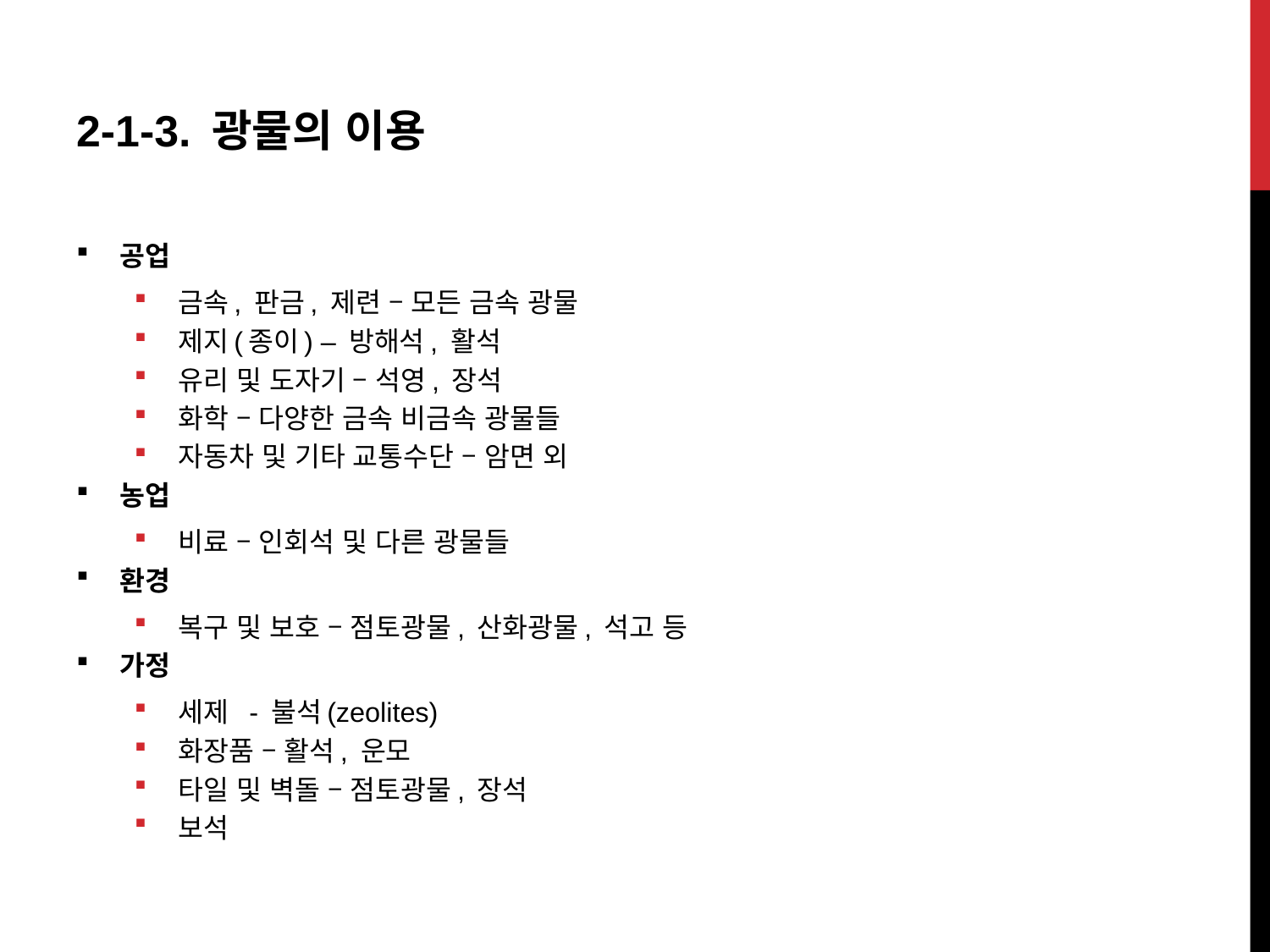

2-1-3. 광물의 이용

공업
금속, 판금, 제련 – 모든 금속 광물
제지(종이) – 방해석, 활석
유리 및 도자기 – 석영, 장석
화학 – 다양한 금속 비금속 광물들
자동차 및 기타 교통수단 – 암면 외
농업
비료 – 인회석 및 다른 광물들
환경
복구 및 보호 – 점토광물, 산화광물, 석고 등
가정
세제  - 불석(zeolites)
화장품 – 활석, 운모
타일 및 벽돌 – 점토광물, 장석
보석